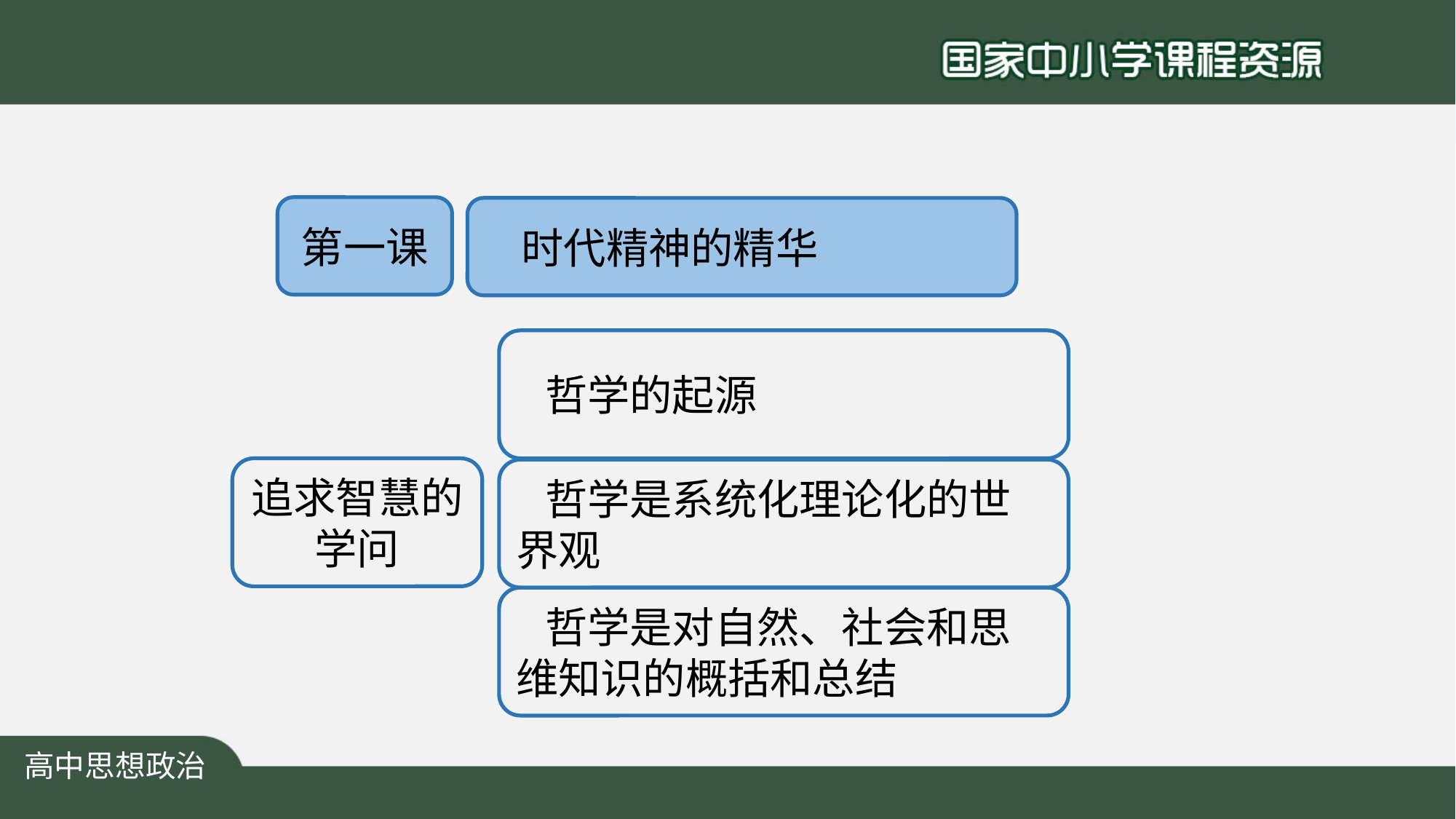

第一课
   时代精神的精华
  哲学的起源
追求智慧的学问
  哲学是系统化理论化的世界观
  哲学是对自然、社会和思维知识的概括和总结